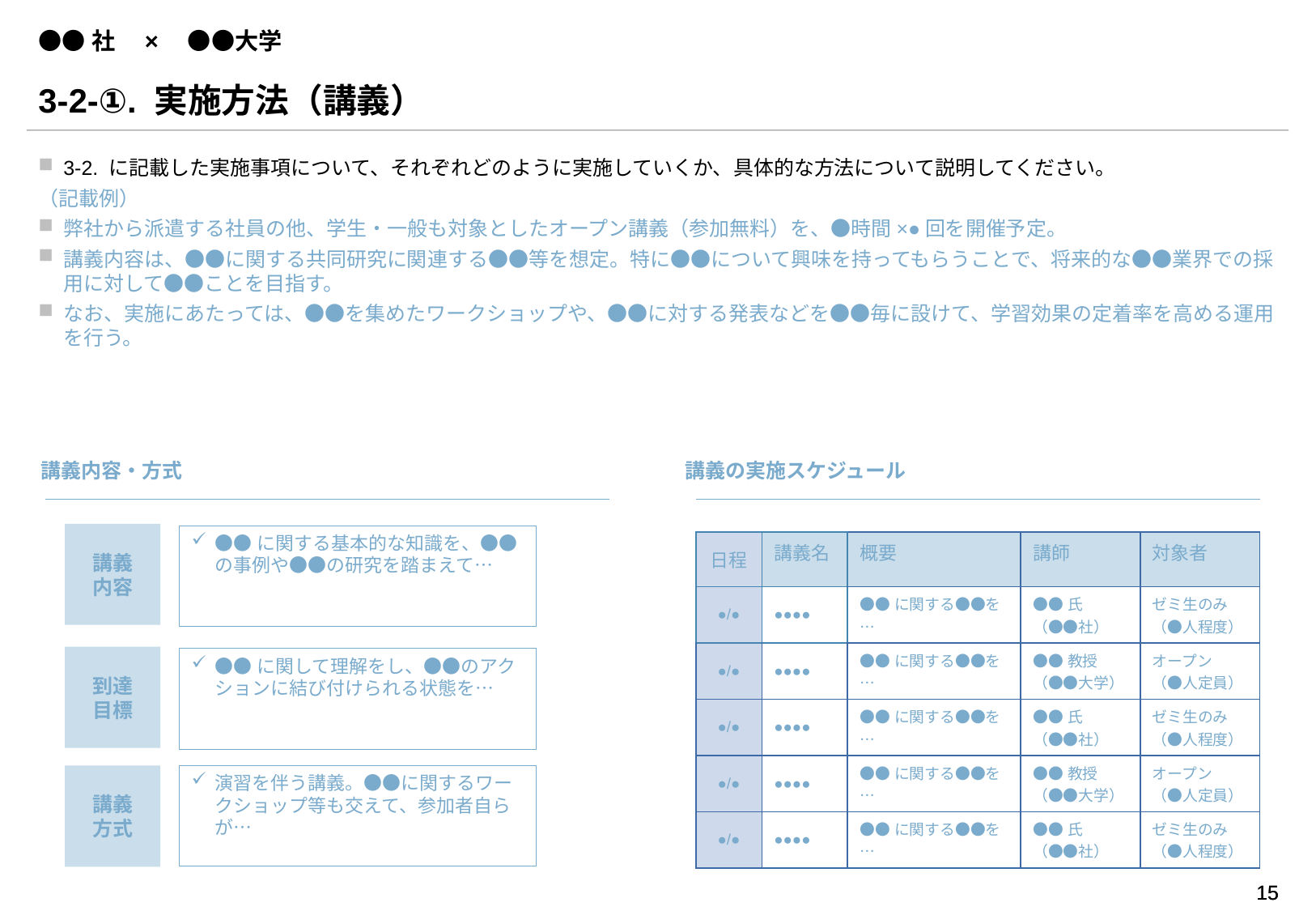

# ●●社　×　●●大学
3-2-①. 実施方法（講義）
3-2. に記載した実施事項について、それぞれどのように実施していくか、具体的な方法について説明してください。
（記載例）
弊社から派遣する社員の他、学生・一般も対象としたオープン講義（参加無料）を、●時間×●回を開催予定。
講義内容は、●●に関する共同研究に関連する●●等を想定。特に●●について興味を持ってもらうことで、将来的な●●業界での採用に対して●●ことを目指す。
なお、実施にあたっては、●●を集めたワークショップや、●●に対する発表などを●●毎に設けて、学習効果の定着率を高める運用を行う。
講義内容・方式
講義の実施スケジュール
講義
内容
●●に関する基本的な知識を、●●の事例や●●の研究を踏まえて…
| 日程 | 講義名 | 概要 | 講師 | 対象者 |
| --- | --- | --- | --- | --- |
| ●/● | ●●●● | ●●に関する●●を… | ●●氏 （●●社） | ゼミ生のみ （●人程度） |
| ●/● | ●●●● | ●●に関する●●を… | ●●教授 （●●大学） | オープン （●人定員） |
| ●/● | ●●●● | ●●に関する●●を… | ●●氏 （●●社） | ゼミ生のみ （●人程度） |
| ●/● | ●●●● | ●●に関する●●を… | ●●教授 （●●大学） | オープン （●人定員） |
| ●/● | ●●●● | ●●に関する●●を… | ●●氏 （●●社） | ゼミ生のみ （●人程度） |
到達
目標
●●に関して理解をし、●●のアクションに結び付けられる状態を…
講義
方式
演習を伴う講義。●●に関するワークショップ等も交えて、参加者自らが…